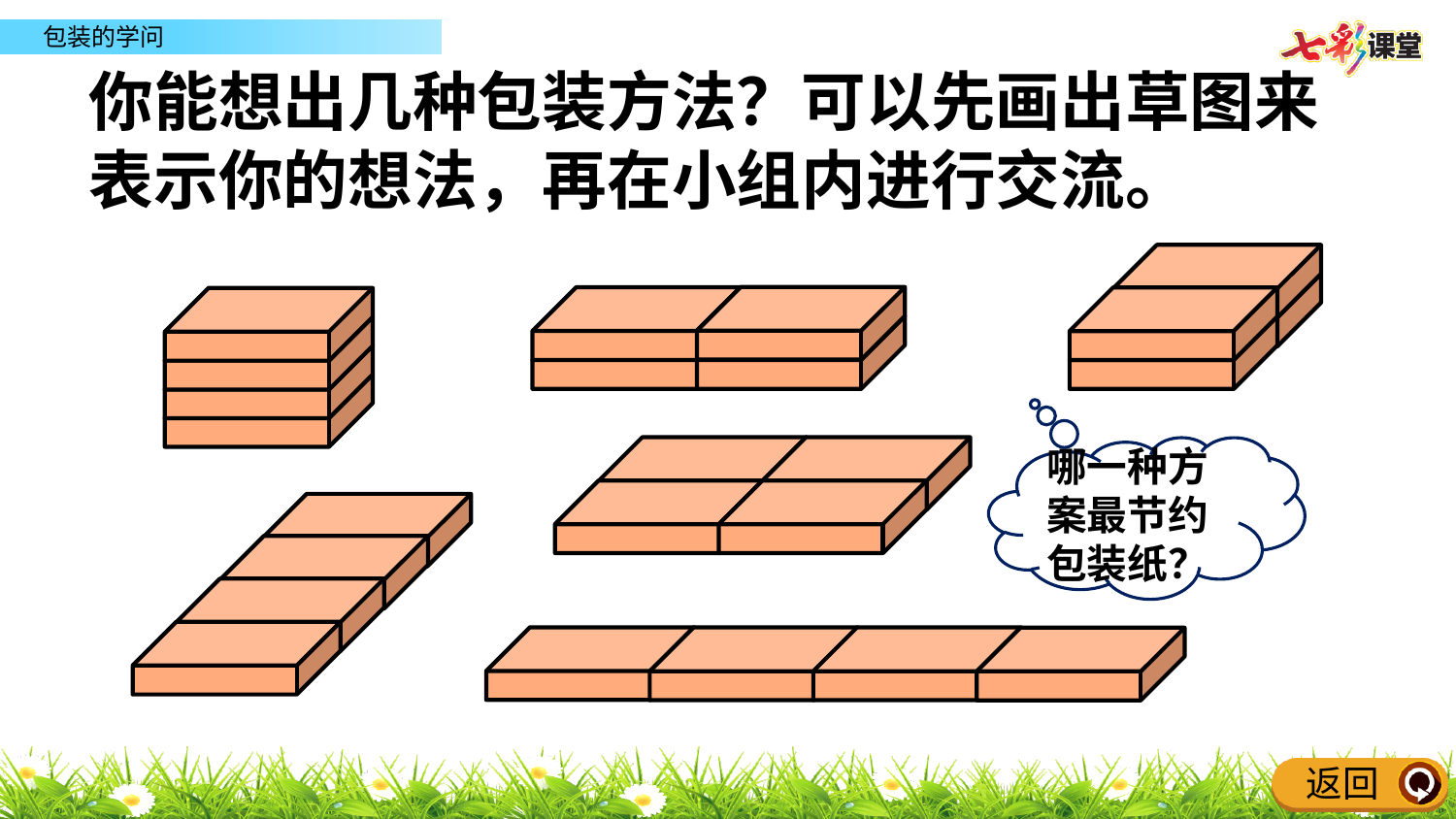

你能想出几种包装方法？可以先画出草图来表示你的想法，再在小组内进行交流。

哪一种方案最节约包装纸？